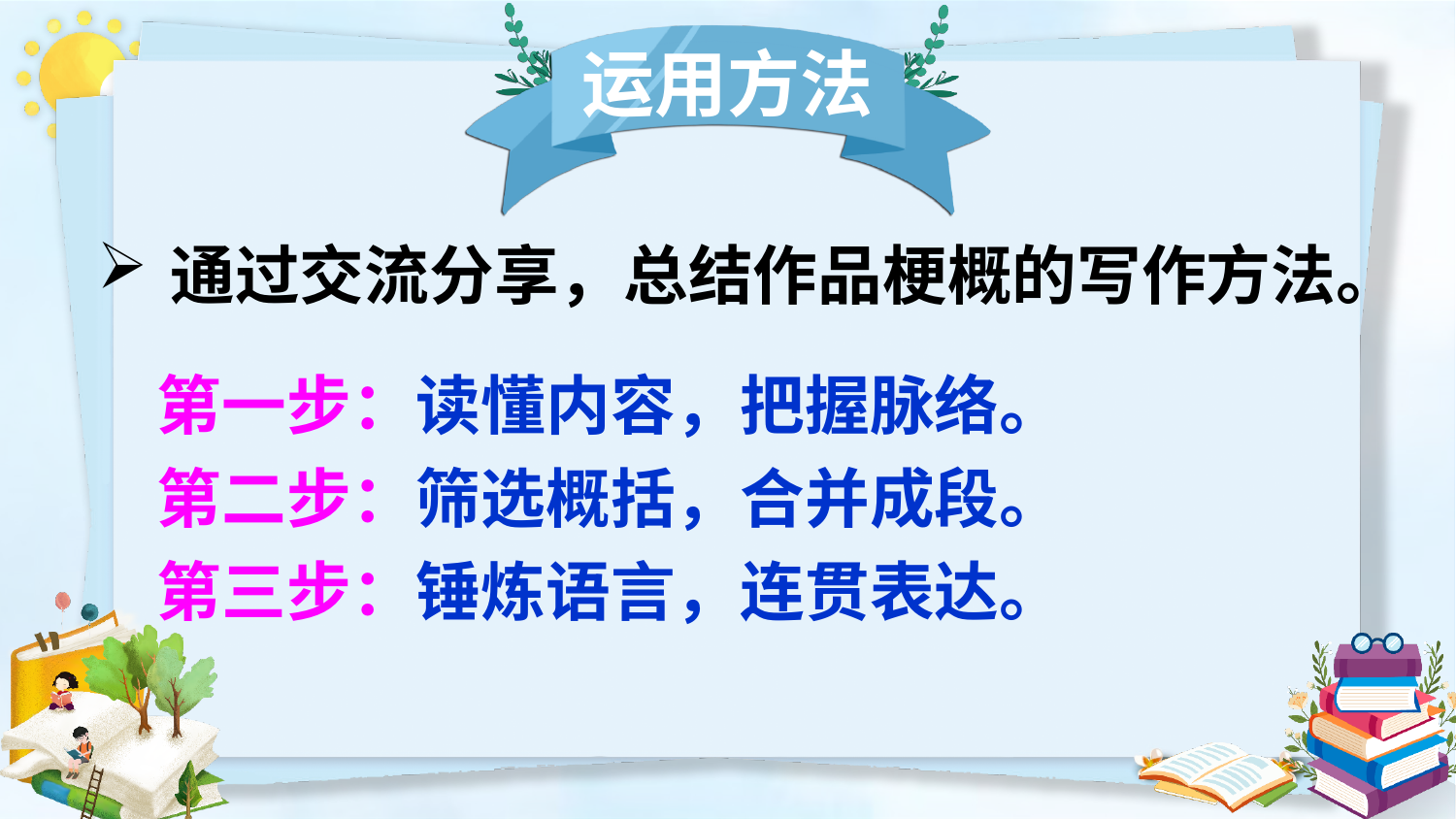

运用方法
通过交流分享，总结作品梗概的写作方法。
第一步：读懂内容，把握脉络。
第二步：筛选概括，合并成段。
第三步：锤炼语言，连贯表达。